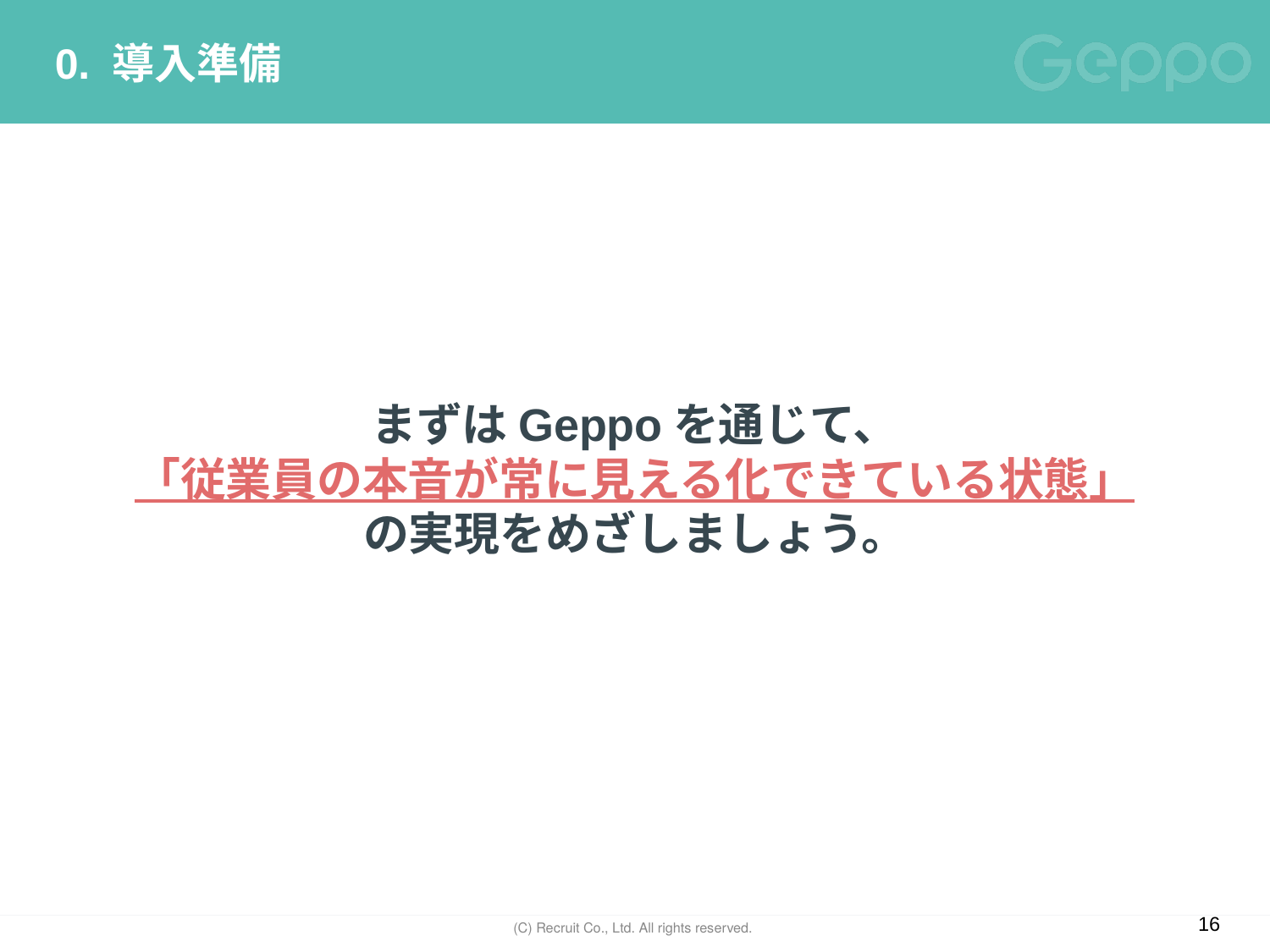

# 0. 導入準備
まずはGeppoを通じて、
「従業員の本音が常に見える化できている状態」
の実現をめざしましょう。
16